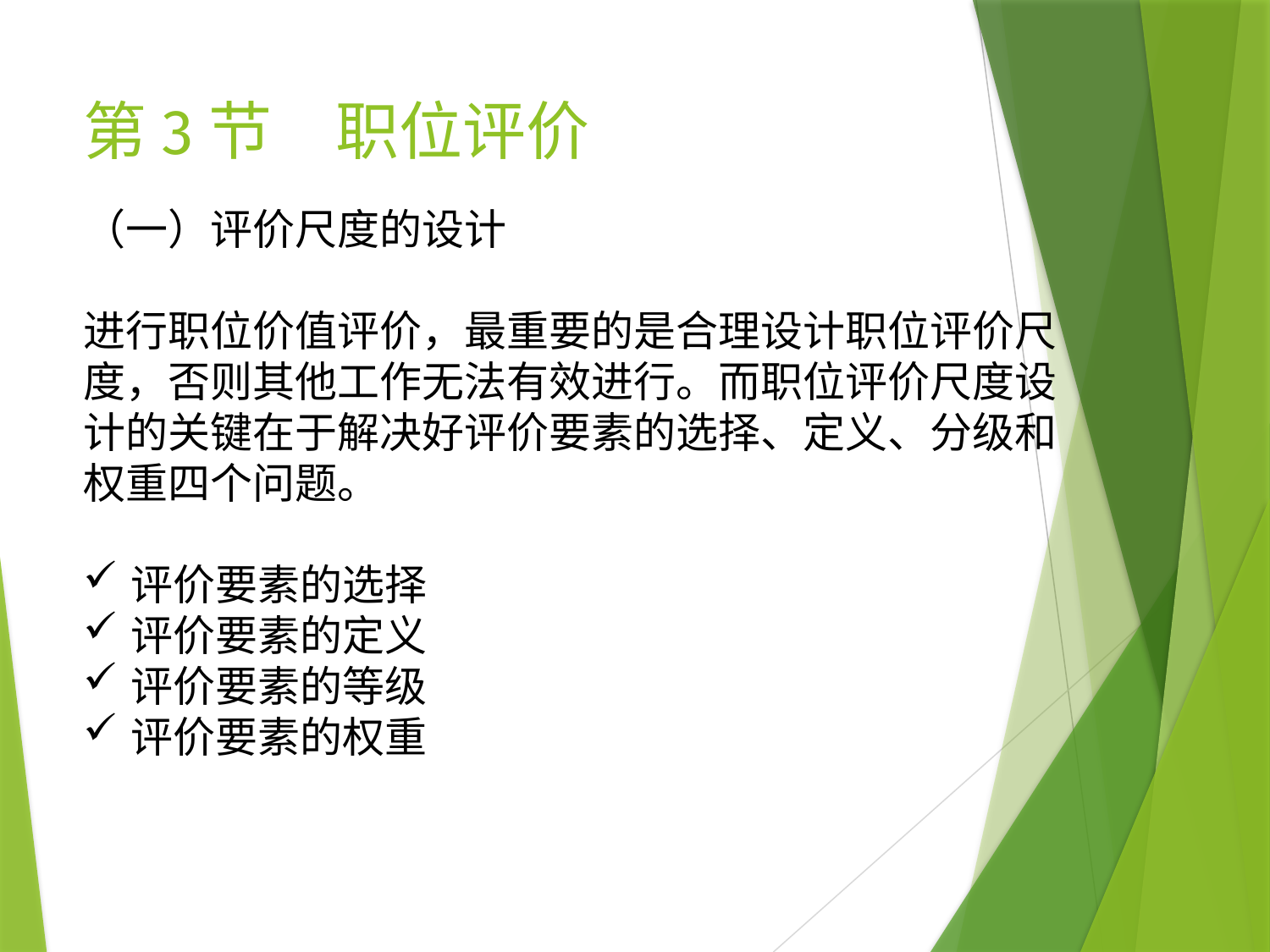

# 第3节　职位评价
（一）评价尺度的设计

进行职位价值评价，最重要的是合理设计职位评价尺度，否则其他工作无法有效进行。而职位评价尺度设计的关键在于解决好评价要素的选择、定义、分级和权重四个问题。

评价要素的选择
评价要素的定义
评价要素的等级
评价要素的权重